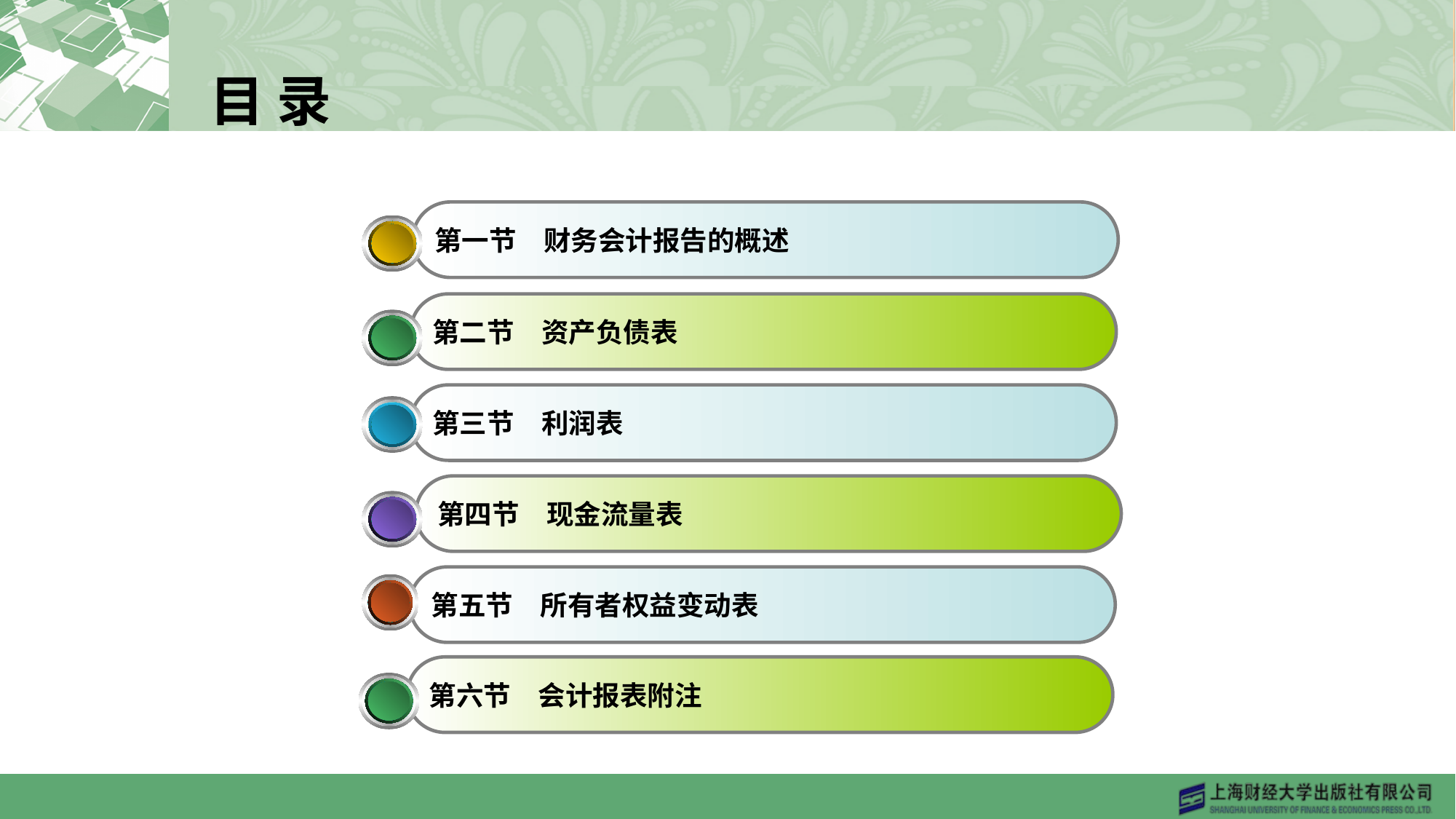

目 录
第一节　财务会计报告的概述

第二节　资产负债表

第三节　利润表

第四节　现金流量表

第五节　所有者权益变动表

第六节　会计报表附注